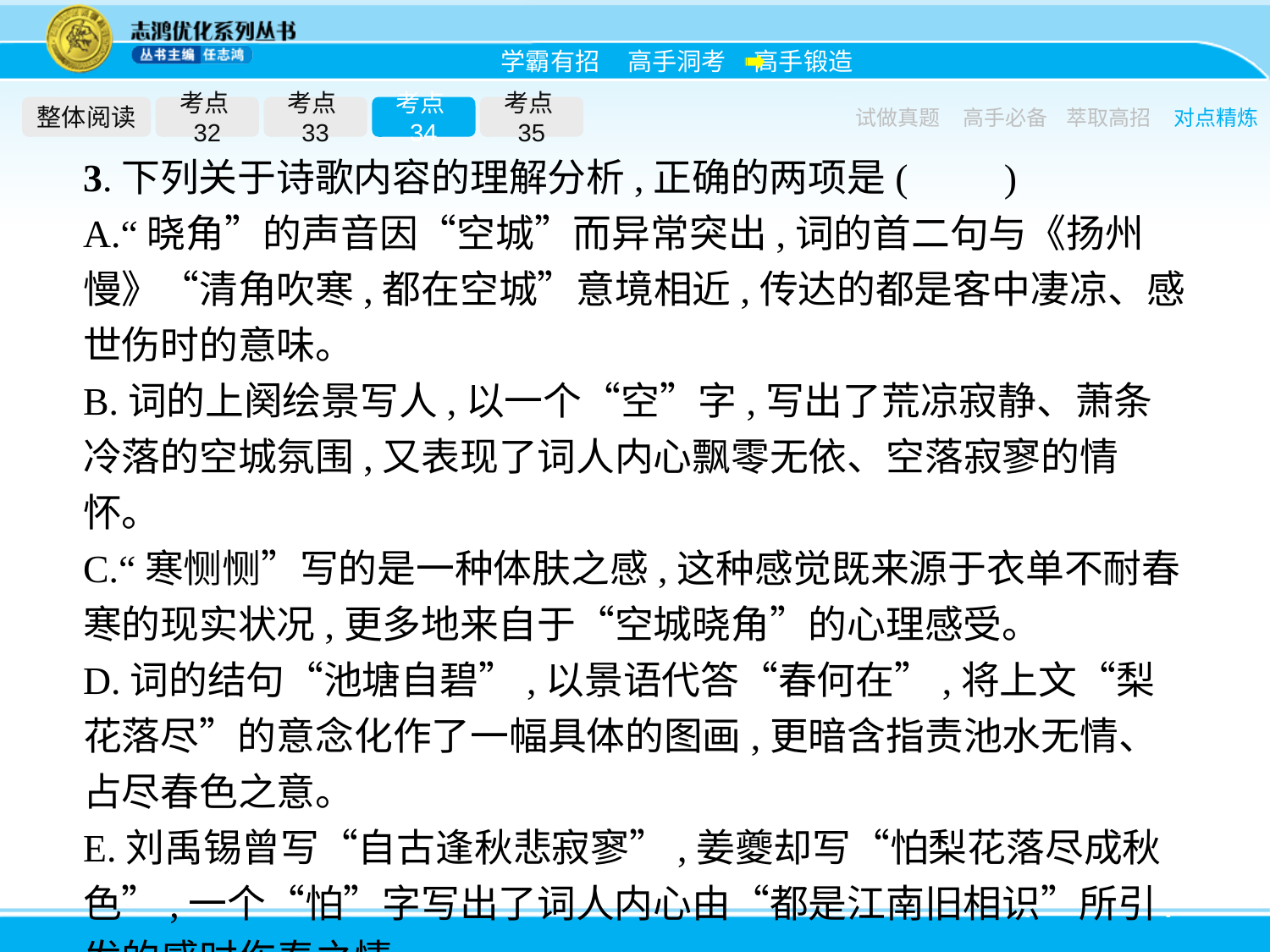

整体阅读
考点32
考点33
考点34
考点35
试做真题
高手必备
萃取高招
对点精炼
3.下列关于诗歌内容的理解分析,正确的两项是(　　)
A.“晓角”的声音因“空城”而异常突出,词的首二句与《扬州慢》“清角吹寒,都在空城”意境相近,传达的都是客中凄凉、感世伤时的意味。
B.词的上阕绘景写人,以一个“空”字,写出了荒凉寂静、萧条冷落的空城氛围,又表现了词人内心飘零无依、空落寂寥的情怀。
C.“寒恻恻”写的是一种体肤之感,这种感觉既来源于衣单不耐春寒的现实状况,更多地来自于“空城晓角”的心理感受。
D.词的结句“池塘自碧”,以景语代答“春何在”,将上文“梨花落尽”的意念化作了一幅具体的图画,更暗含指责池水无情、占尽春色之意。
E.刘禹锡曾写“自古逢秋悲寂寥”,姜夔却写“怕梨花落尽成秋色”,一个“怕”字写出了词人内心由“都是江南旧相识”所引发的感时伤春之情。